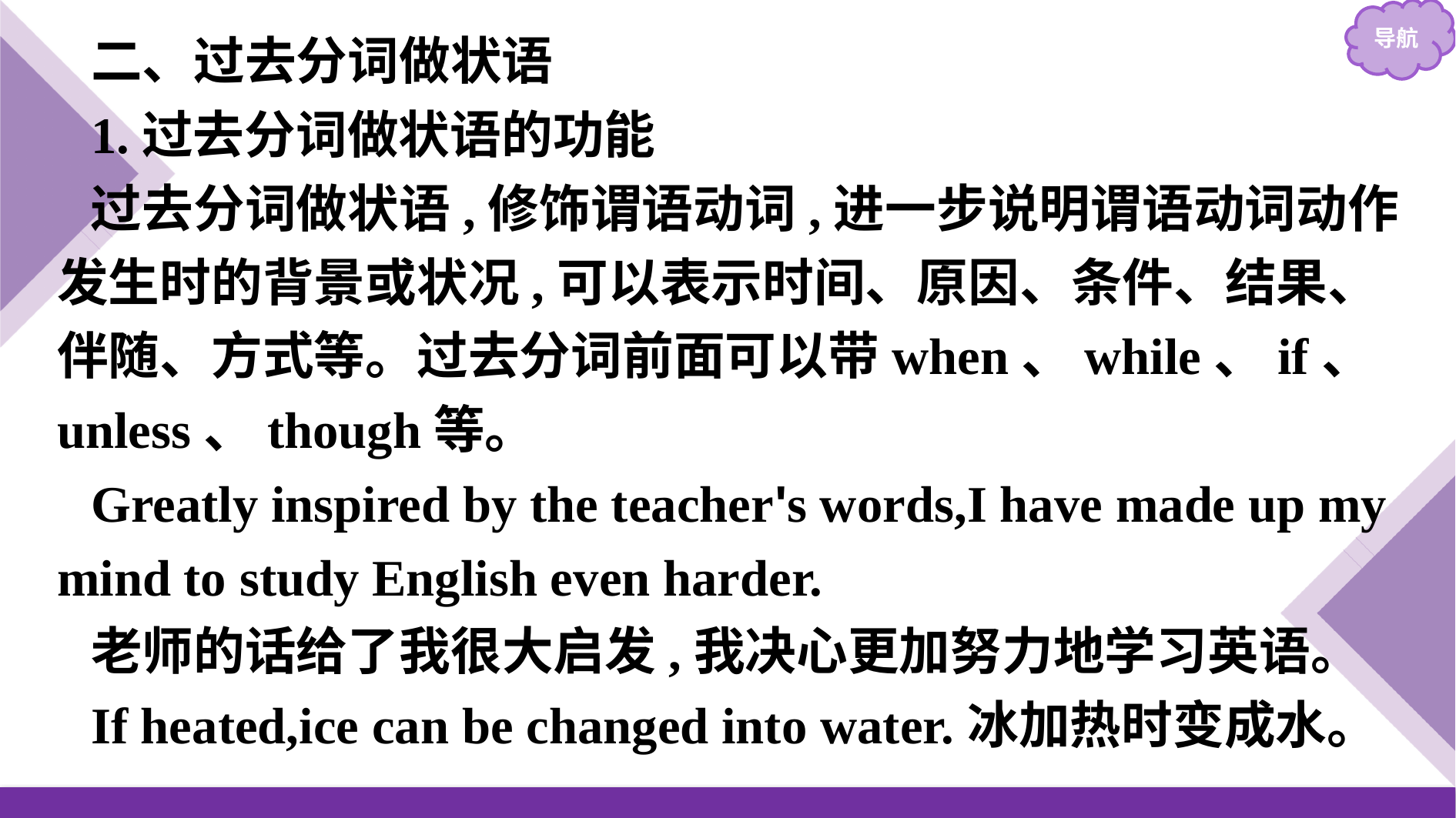

二、过去分词做状语
1.过去分词做状语的功能
过去分词做状语,修饰谓语动词,进一步说明谓语动词动作发生时的背景或状况,可以表示时间、原因、条件、结果、伴随、方式等。过去分词前面可以带when、while、if、unless、though等。
Greatly inspired by the teacher's words,I have made up my mind to study English even harder.
老师的话给了我很大启发,我决心更加努力地学习英语。
If heated,ice can be changed into water.冰加热时变成水。